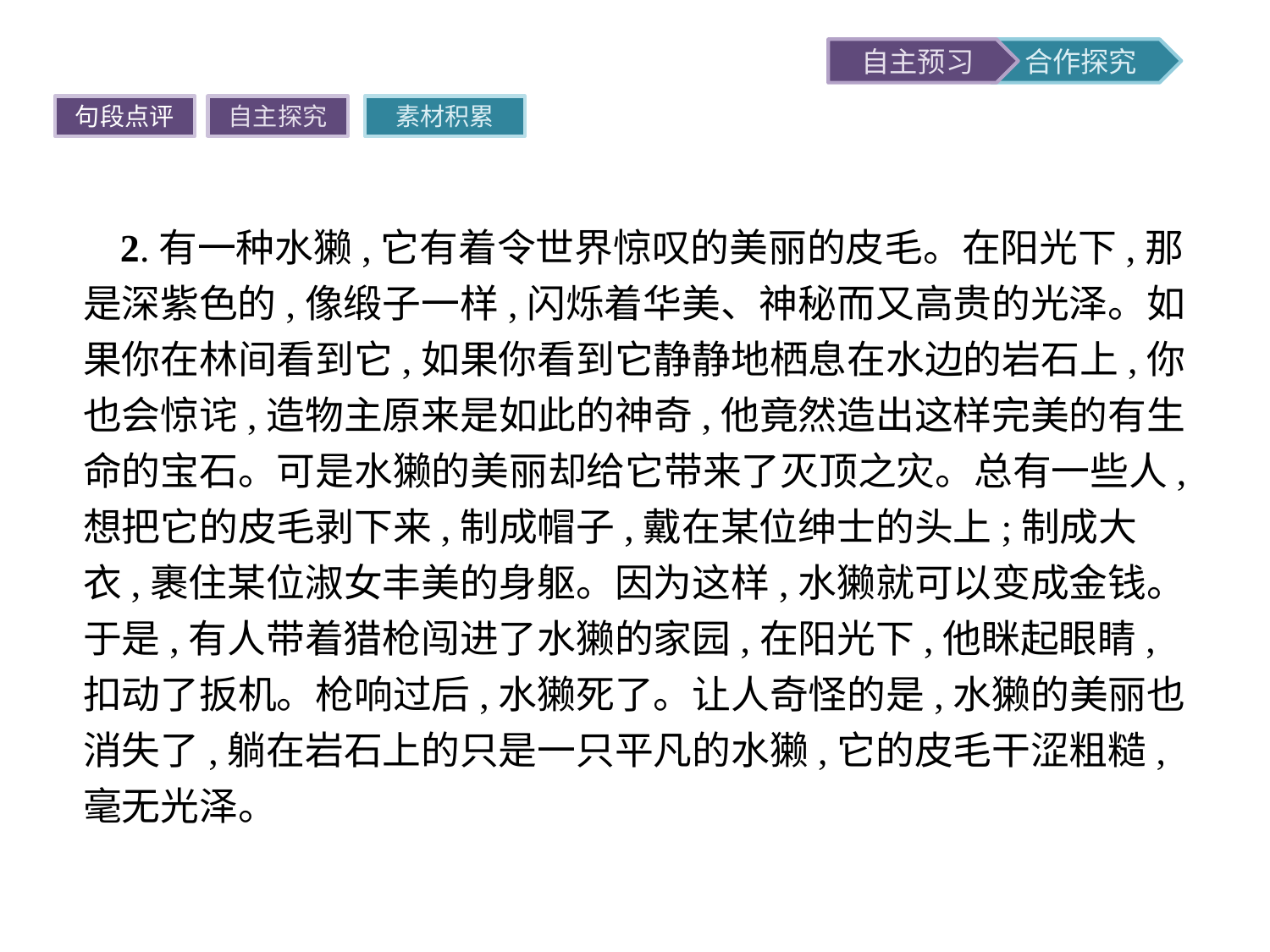

句段点评
自主探究
素材积累
2.有一种水獭,它有着令世界惊叹的美丽的皮毛。在阳光下,那是深紫色的,像缎子一样,闪烁着华美、神秘而又高贵的光泽。如果你在林间看到它,如果你看到它静静地栖息在水边的岩石上,你也会惊诧,造物主原来是如此的神奇,他竟然造出这样完美的有生命的宝石。可是水獭的美丽却给它带来了灭顶之灾。总有一些人,想把它的皮毛剥下来,制成帽子,戴在某位绅士的头上;制成大衣,裹住某位淑女丰美的身躯。因为这样,水獭就可以变成金钱。于是,有人带着猎枪闯进了水獭的家园,在阳光下,他眯起眼睛,扣动了扳机。枪响过后,水獭死了。让人奇怪的是,水獭的美丽也消失了,躺在岩石上的只是一只平凡的水獭,它的皮毛干涩粗糙,毫无光泽。